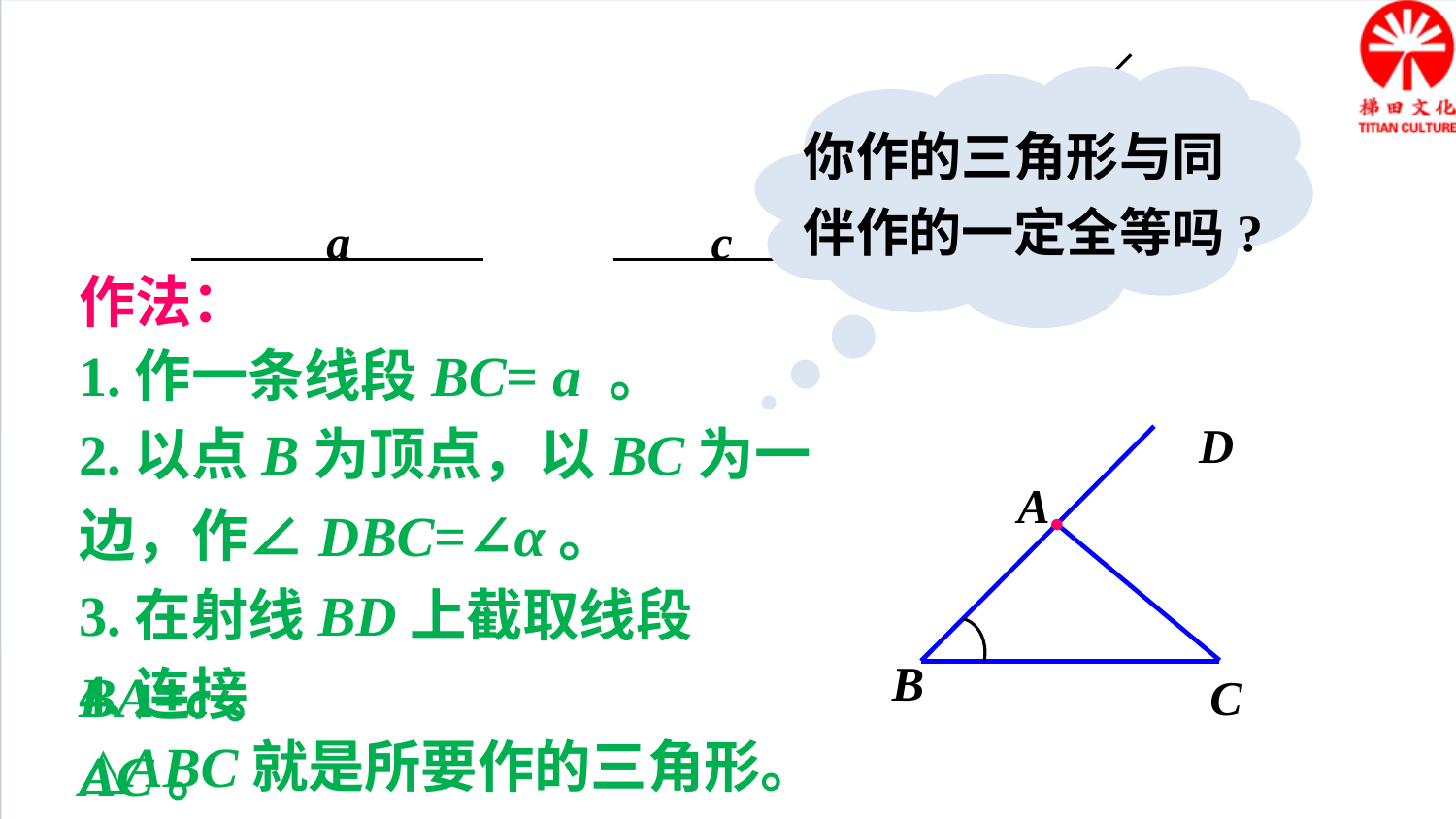

α

你作的三角形与同伴作的一定全等吗?
a
c
作法：
1.作一条线段BC= a 。
2.以点B为顶点，以BC为一边，作∠DBC=∠α。
D
A

3.在射线BD上截取线段BA=c。

4.连接AC。
B
C
△ABC就是所要作的三角形。